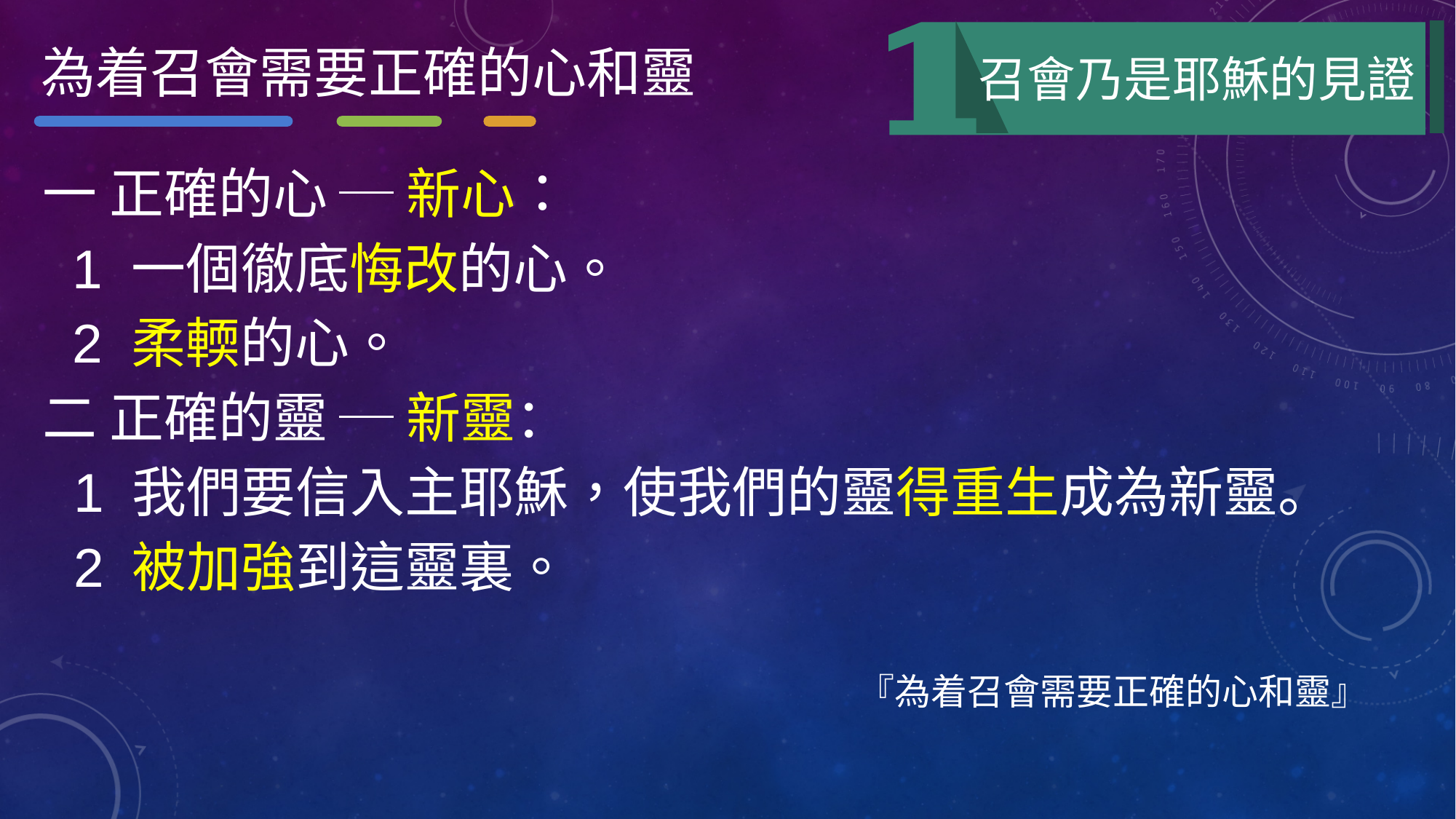

為着召會需要正確的心和靈
召會乃是耶穌的見證

一 正確的心 ─ 新心：
  1 一個徹底悔改的心。
  2 柔輭的心。
二 正確的靈 ─ 新靈：
1 我們要信入主耶穌，使我們的靈得重生成為新靈。
2 被加強到這靈裏。

『為着召會需要正確的心和靈』